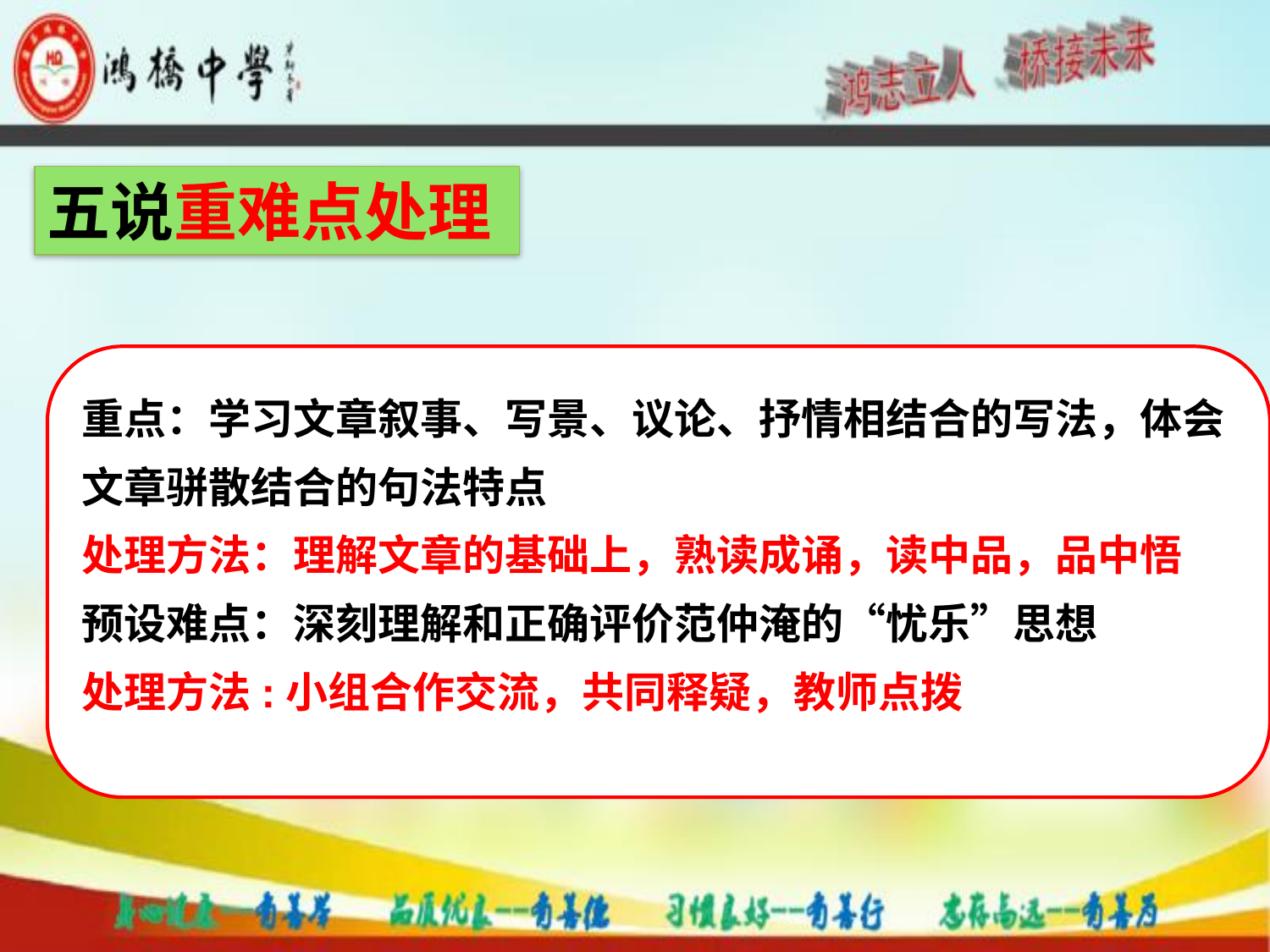

五说重难点处理

重点：学习文章叙事、写景、议论、抒情相结合的写法，体会文章骈散结合的句法特点
处理方法：理解文章的基础上，熟读成诵，读中品，品中悟
预设难点：深刻理解和正确评价范仲淹的“忧乐”思想
处理方法:小组合作交流，共同释疑，教师点拨